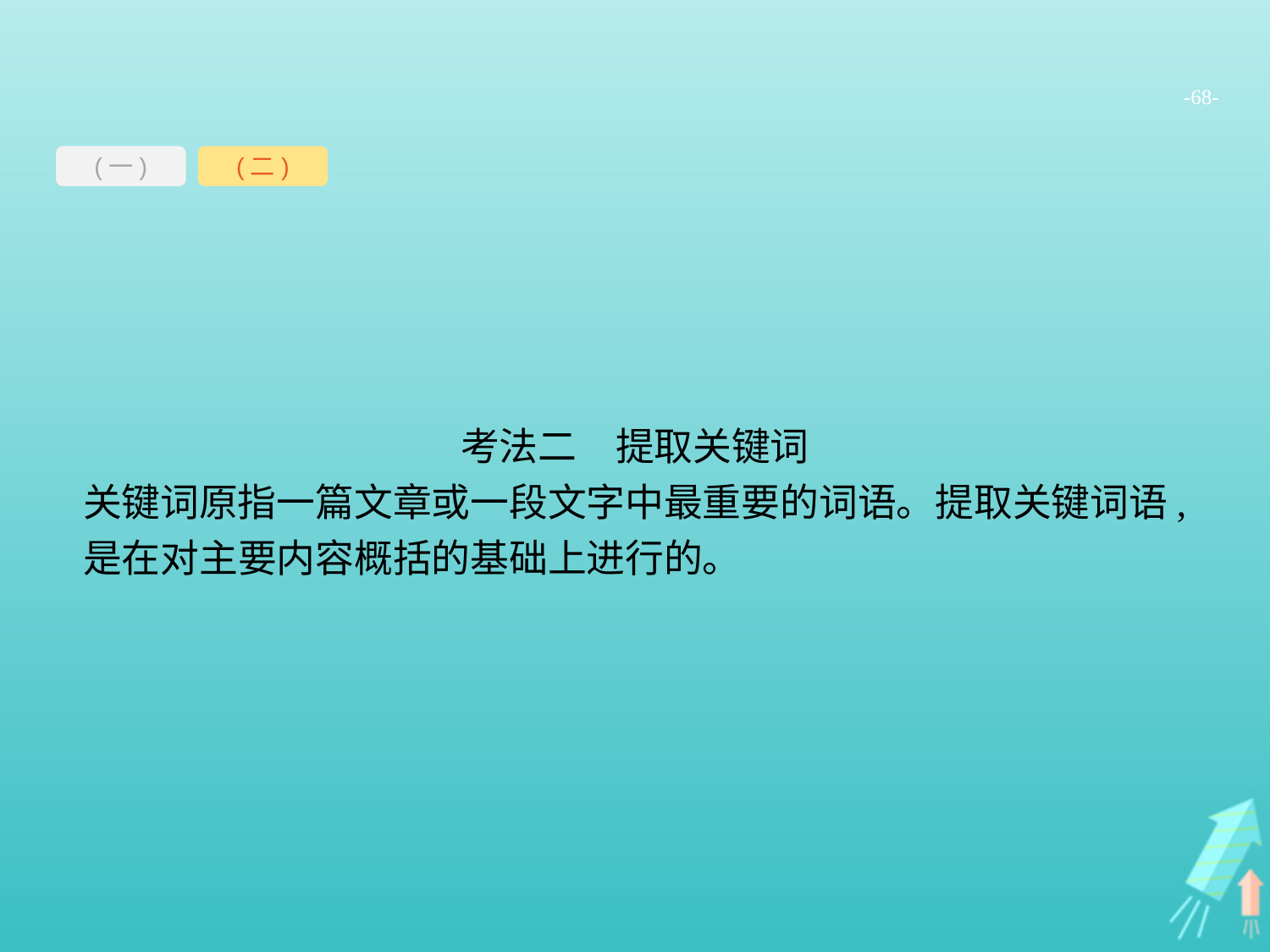

-68-
(一)
(二)
考法二　提取关键词
关键词原指一篇文章或一段文字中最重要的词语。提取关键词语,是在对主要内容概括的基础上进行的。